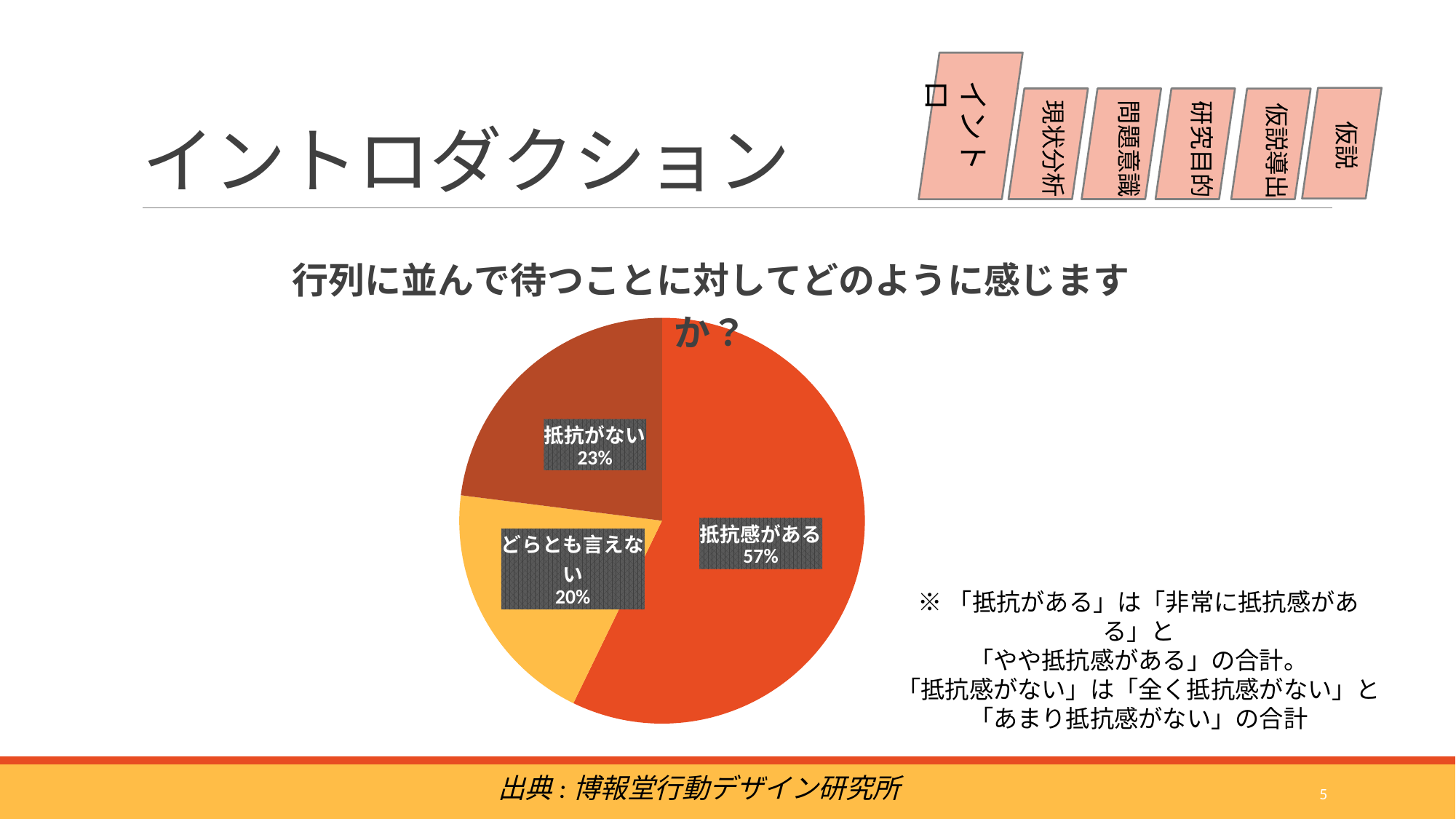

# イントロダクション

イントロ

現状分析
問題意識
研究目的
仮説導出
仮説

### Chart: 行列に並んで待つことに対してどのように感じますか？

| Category |  |
|---|---|
| 抵抗感がある | 57.2 |
| どらとも言えない | 19.8 |
| 抵抗がない | 23.0 |
※「抵抗がある」は「非常に抵抗感がある」と
「やや抵抗感がある」の合計。
「抵抗感がない」は「全く抵抗感がない」と
「あまり抵抗感がない」の合計
出典:博報堂行動デザイン研究所
5